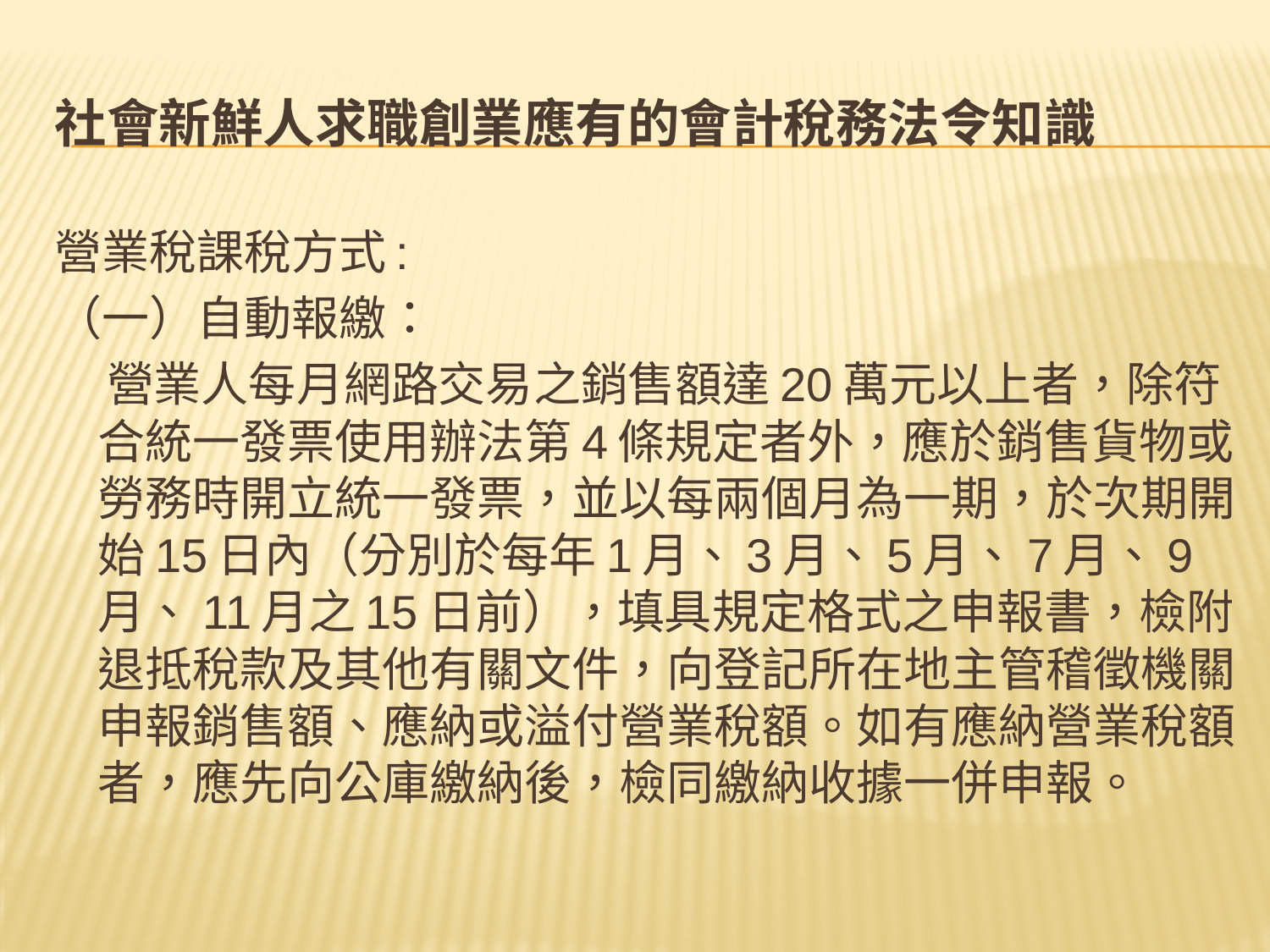

# 社會新鮮人求職創業應有的會計稅務法令知識
營業稅課稅方式:
（一）自動報繳：
    營業人每月網路交易之銷售額達20萬元以上者，除符合統一發票使用辦法第4條規定者外，應於銷售貨物或勞務時開立統一發票，並以每兩個月為一期，於次期開始15日內（分別於每年1月、3月、5月、7月、9月、11月之15日前），填具規定格式之申報書，檢附退抵稅款及其他有關文件，向登記所在地主管稽徵機關申報銷售額、應納或溢付營業稅額。如有應納營業稅額者，應先向公庫繳納後，檢同繳納收據一併申報。